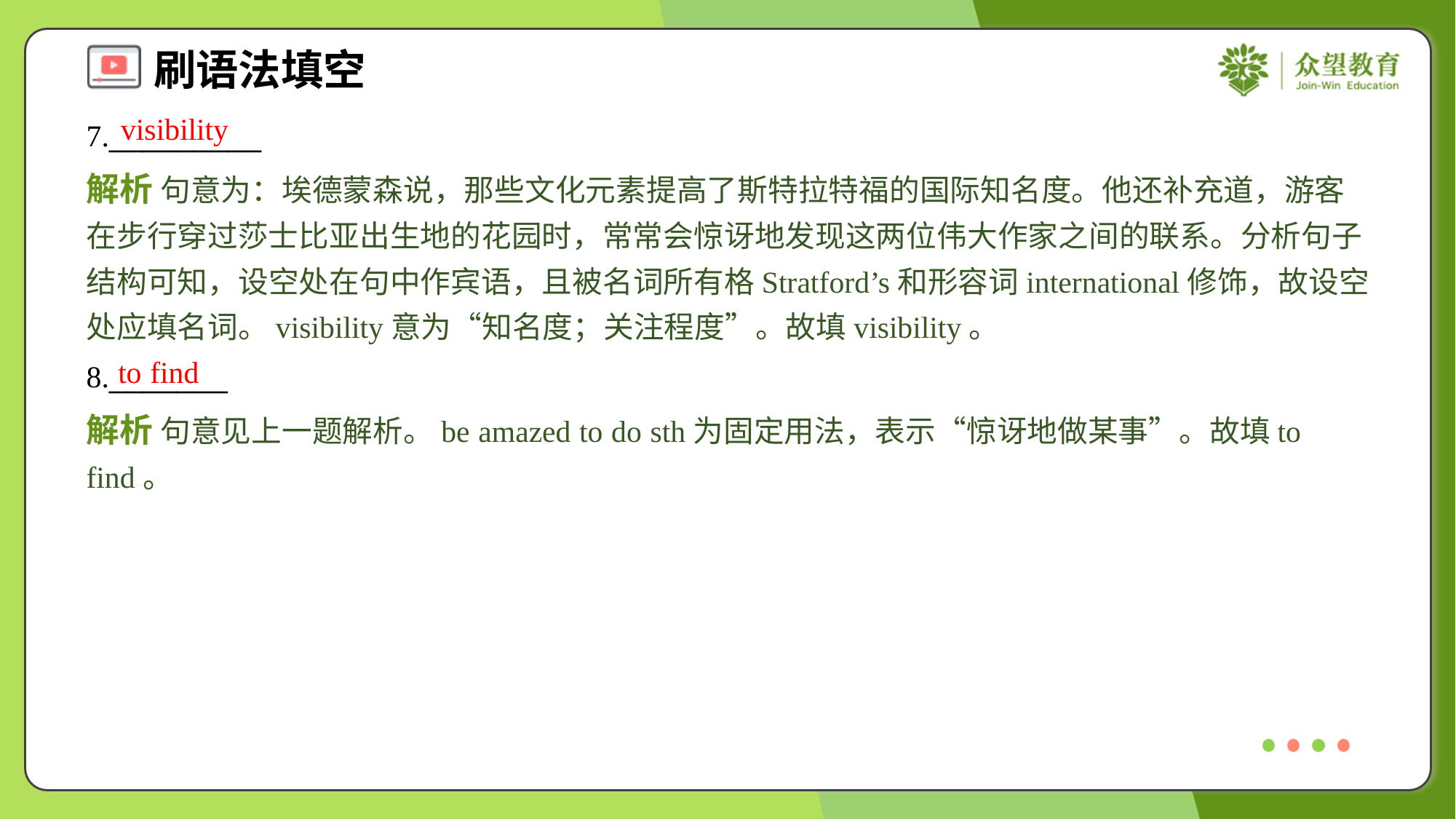

visibility
7._________
解析 句意为：埃德蒙森说，那些文化元素提高了斯特拉特福的国际知名度。他还补充道，游客在步行穿过莎士比亚出生地的花园时，常常会惊讶地发现这两位伟大作家之间的联系。分析句子结构可知，设空处在句中作宾语，且被名词所有格Stratford’s和形容词international修饰，故设空处应填名词。visibility意为“知名度；关注程度”。故填visibility。
to find
8._______
解析 句意见上一题解析。be amazed to do sth为固定用法，表示“惊讶地做某事”。故填to find。